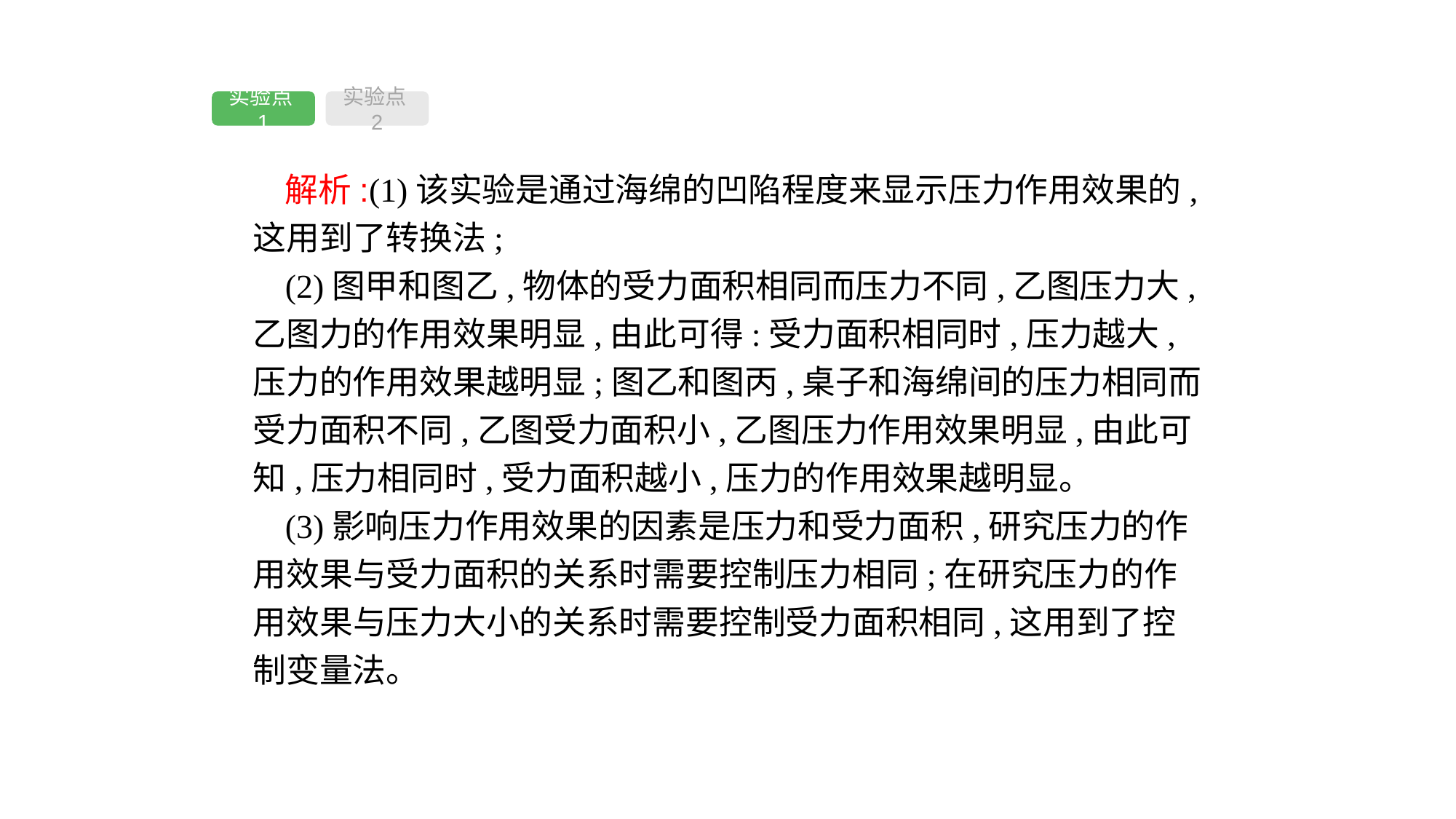

实验点1
实验点2
解析:(1)该实验是通过海绵的凹陷程度来显示压力作用效果的,这用到了转换法;
(2)图甲和图乙,物体的受力面积相同而压力不同,乙图压力大,乙图力的作用效果明显,由此可得:受力面积相同时,压力越大,压力的作用效果越明显;图乙和图丙,桌子和海绵间的压力相同而受力面积不同,乙图受力面积小,乙图压力作用效果明显,由此可知,压力相同时,受力面积越小,压力的作用效果越明显。
(3)影响压力作用效果的因素是压力和受力面积,研究压力的作用效果与受力面积的关系时需要控制压力相同;在研究压力的作用效果与压力大小的关系时需要控制受力面积相同,这用到了控制变量法。